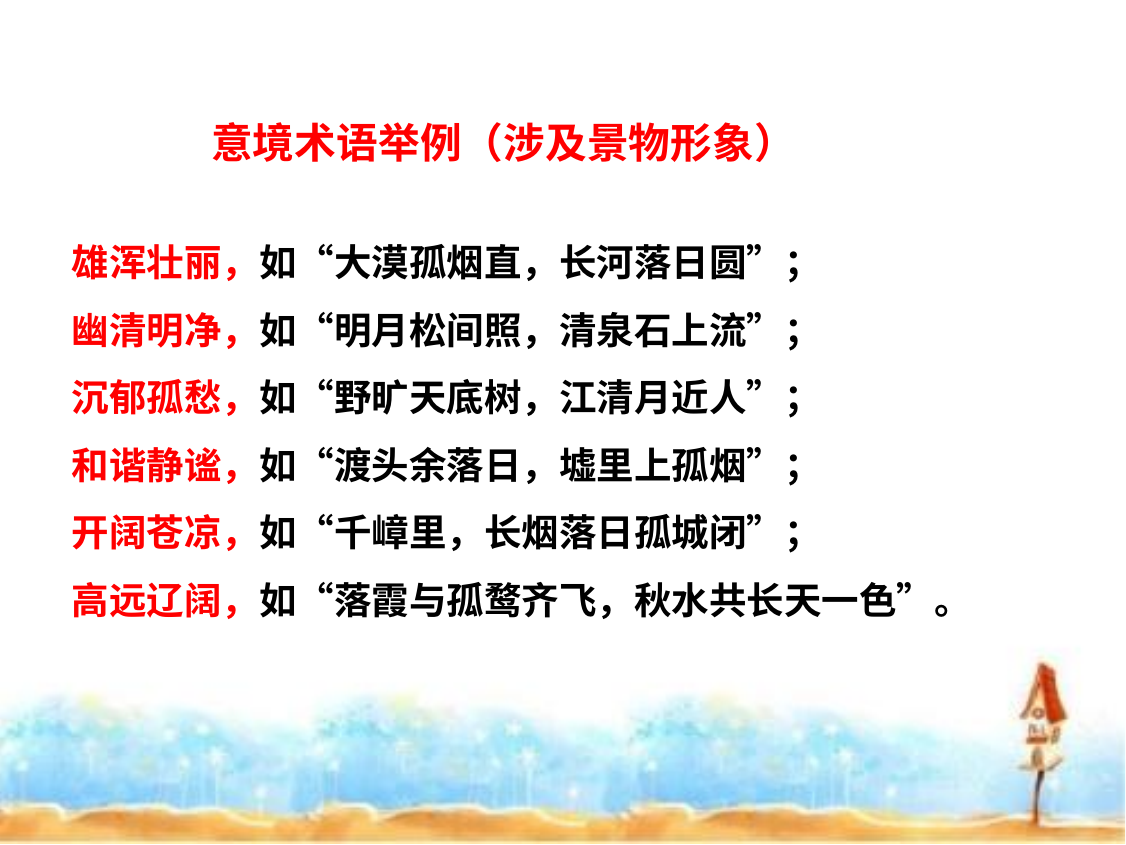

意境术语举例（涉及景物形象）
雄浑壮丽，如“大漠孤烟直，长河落日圆”；
幽清明净，如“明月松间照，清泉石上流”；
沉郁孤愁，如“野旷天底树，江清月近人”；
和谐静谧，如“渡头余落日，墟里上孤烟”；
开阔苍凉，如“千嶂里，长烟落日孤城闭”；
高远辽阔，如“落霞与孤鹜齐飞，秋水共长天一色”。